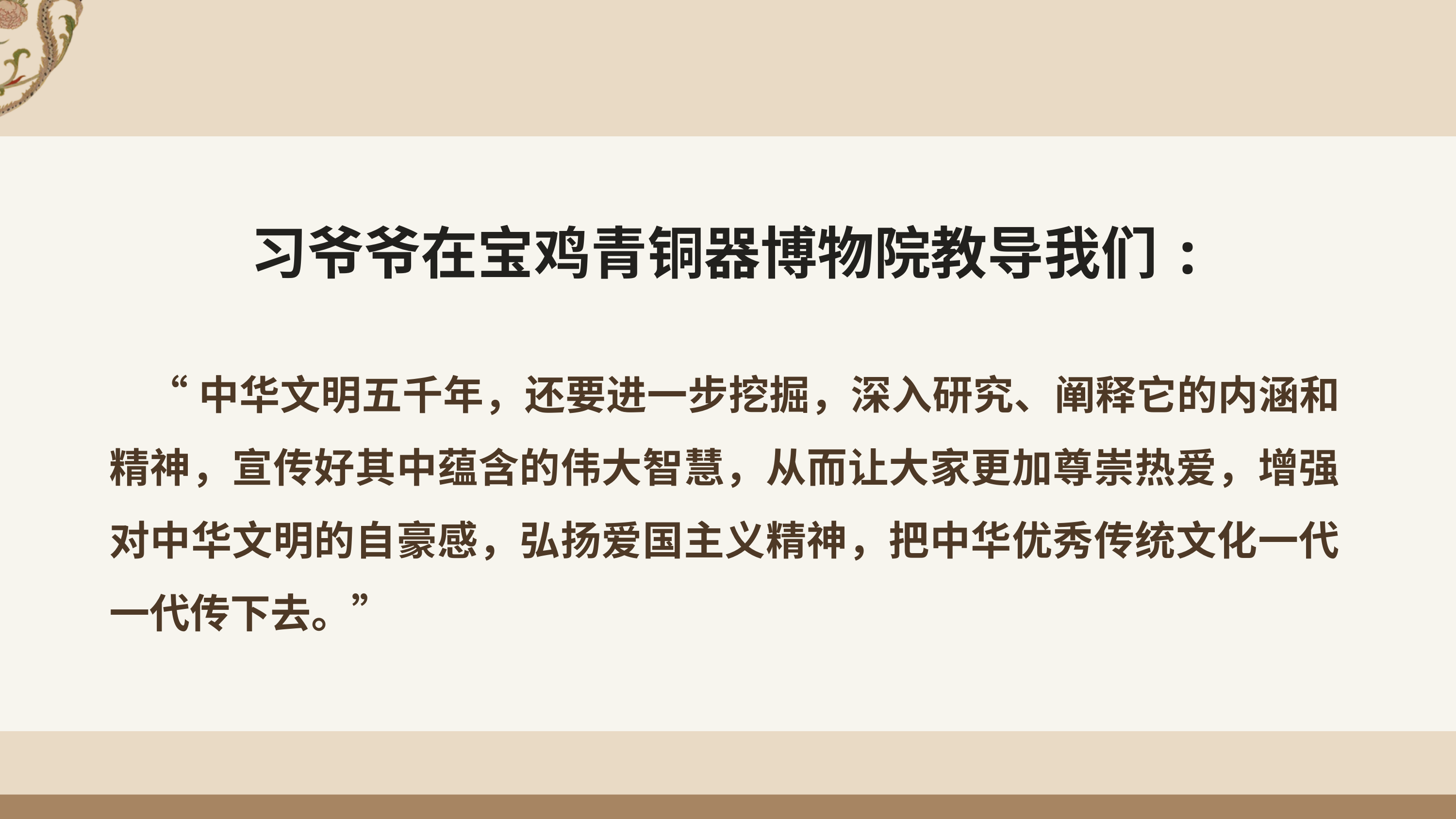

习爷爷在宝鸡青铜器博物院教导我们:
    “中华文明五千年，还要进一步挖掘，深入研究、阐释它的内涵和精神，宣传好其中蕴含的伟大智慧，从而让大家更加尊崇热爱，增强对中华文明的自豪感，弘扬爱国主义精神，把中华优秀传统文化一代一代传下去。”